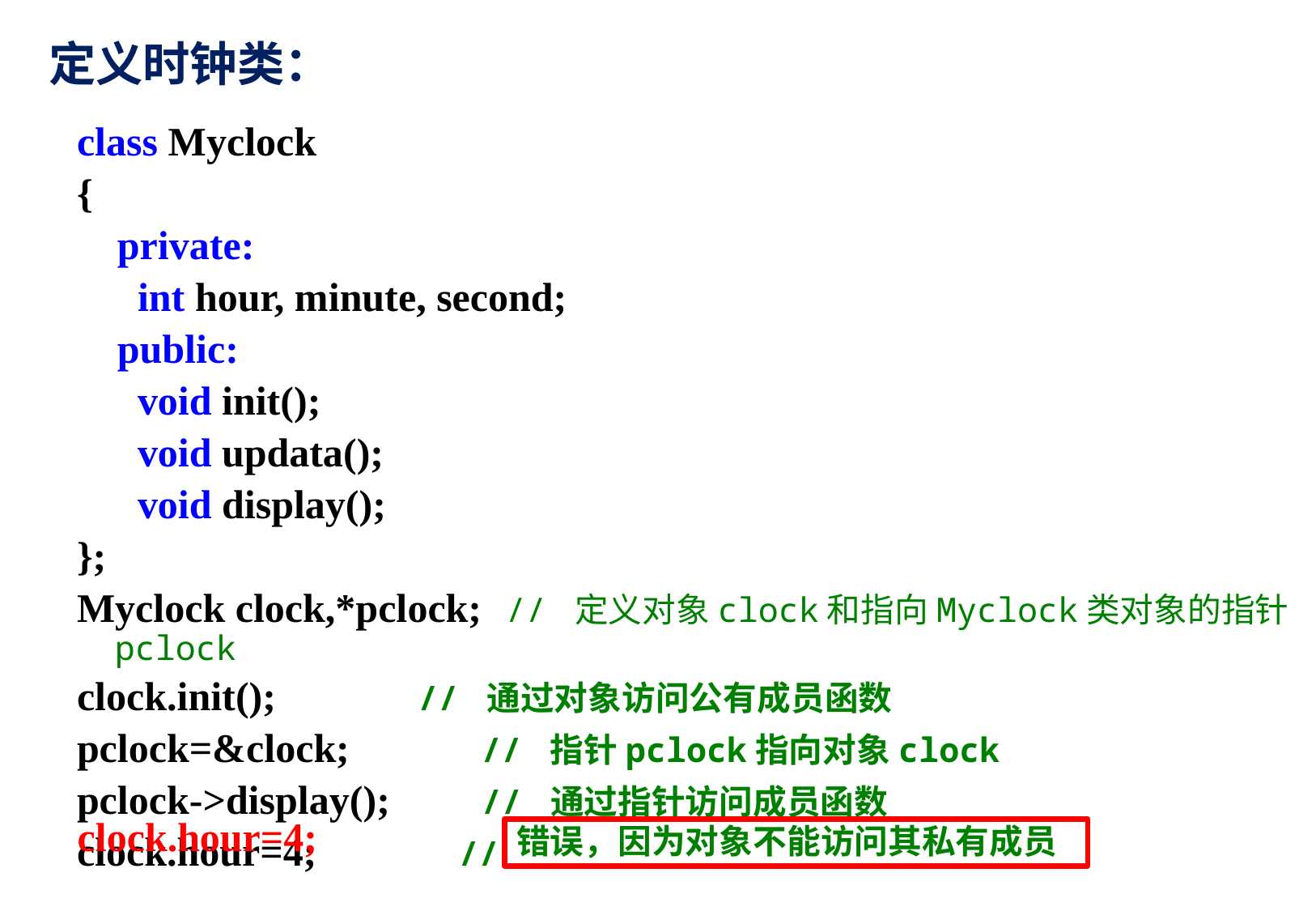

定义时钟类：

class Myclock
{
    private:
      int hour, minute, second;
    public:
      void init();
      void updata();
      void display();
};
Myclock clock,*pclock;  // 定义对象clock和指向Myclock类对象的指针pclock
clock.init();              // 通过对象访问公有成员函数
pclock=&clock;             // 指针pclock指向对象clock
pclock->display();         // 通过指针访问成员函数
clock.hour=4;              // 错误，因为对象不能访问其私有成员
clock.hour=4;
错误，因为对象不能访问其私有成员